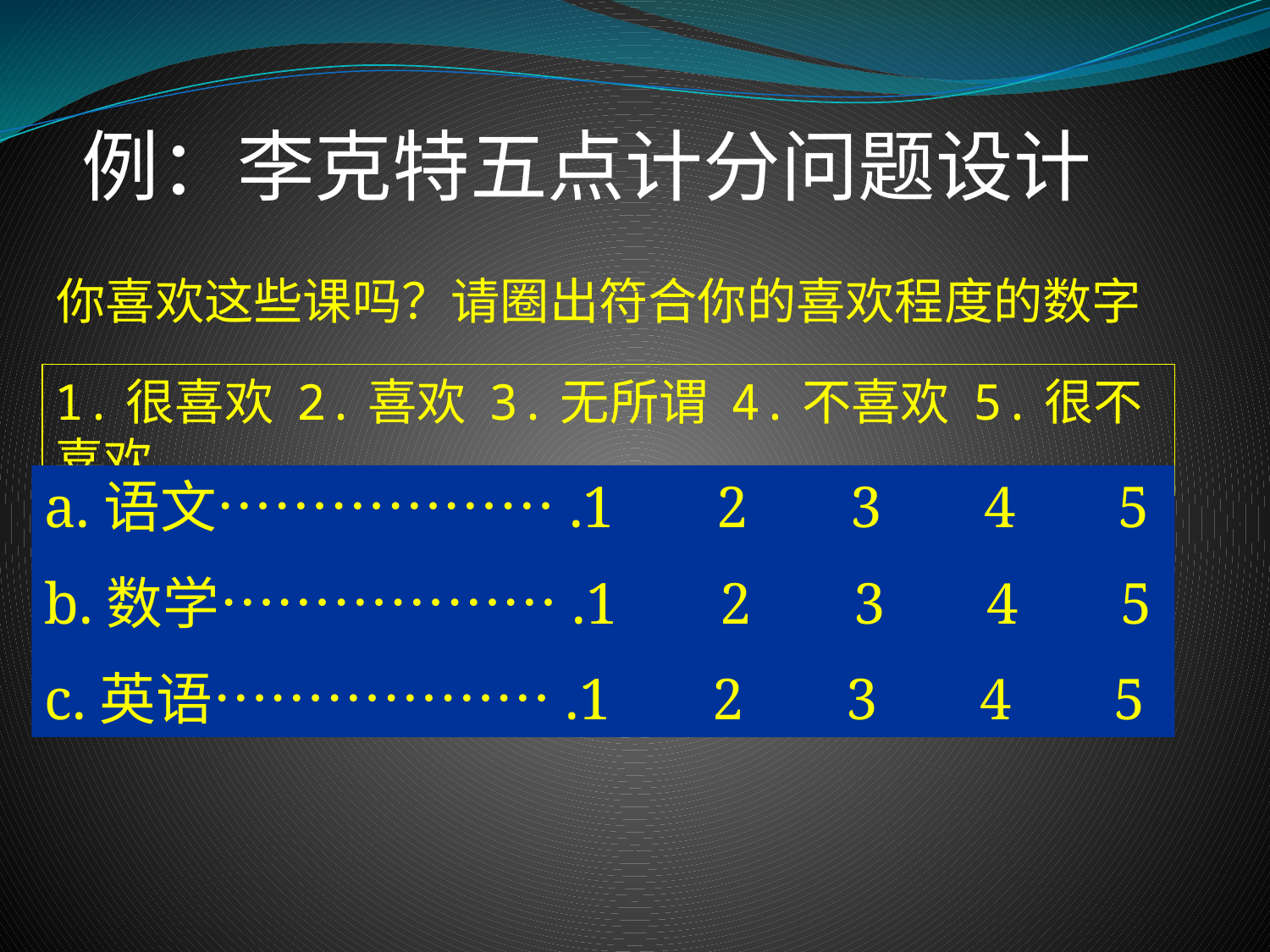

例：李克特五点计分问题设计
 你喜欢这些课吗？请圈出符合你的喜欢程度的数字
1.很喜欢 2.喜欢 3.无所谓 4.不喜欢 5.很不喜欢
a.语文……………….1       2       3       4       5
b.数学……………….1       2       3       4       5
c.英语……………….1       2       3       4       5